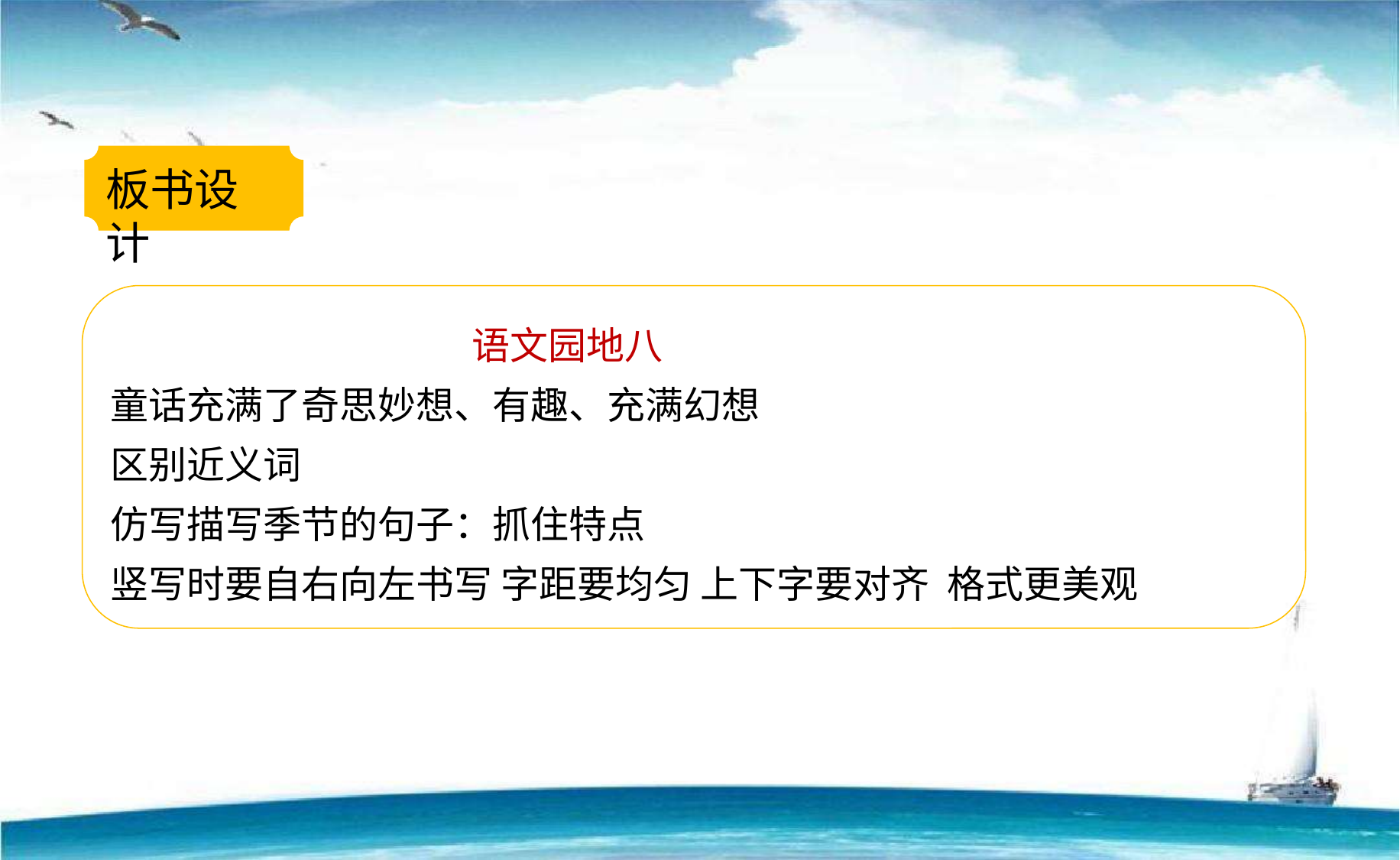

板书设计
                                         语文园地八
童话充满了奇思妙想、有趣、充满幻想
区别近义词
仿写描写季节的句子：抓住特点
竖写时要自右向左书写 字距要均匀 上下字要对齐  格式更美观